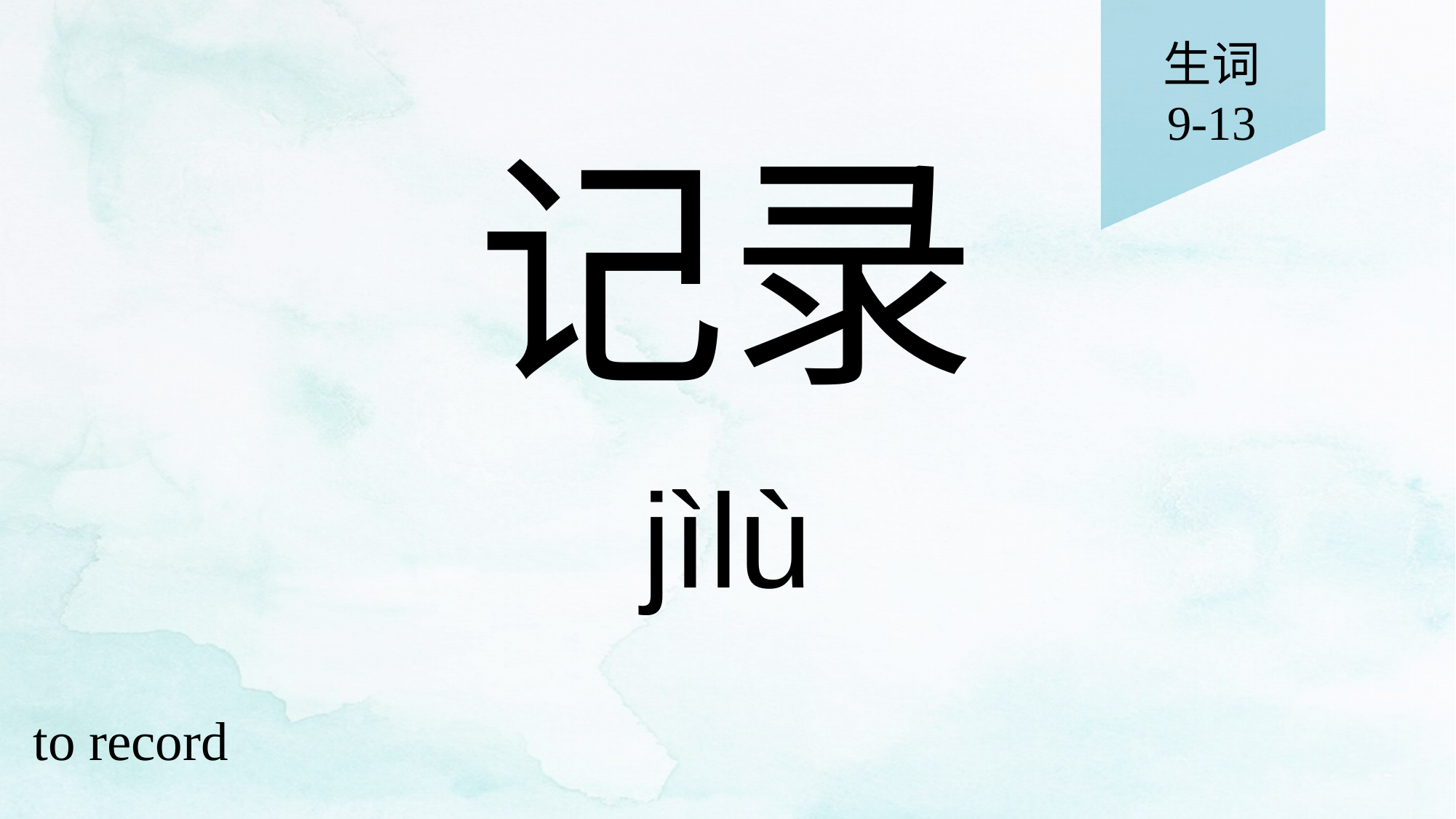

生词
9-13
# 记录
jìlù
to record